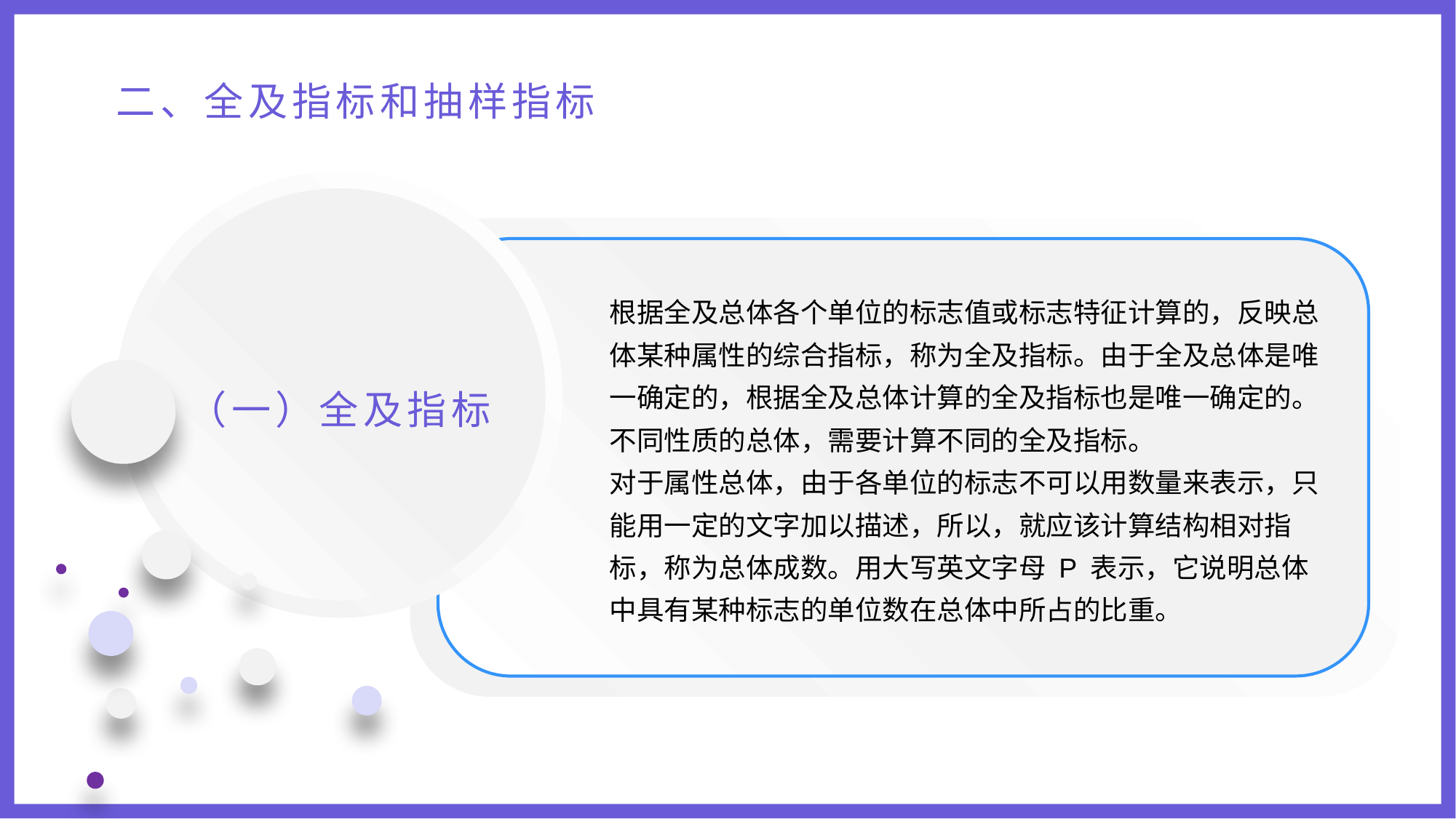

二、全及指标和抽样指标

根据全及总体各个单位的标志值或标志特征计算的，反映总体某种属性的综合指标，称为全及指标。由于全及总体是唯一确定的，根据全及总体计算的全及指标也是唯一确定的。
不同性质的总体，需要计算不同的全及指标。
对于属性总体，由于各单位的标志不可以用数量来表示，只能用一定的文字加以描述，所以，就应该计算结构相对指标，称为总体成数。用大写英文字母 P 表示，它说明总体中具有某种标志的单位数在总体中所占的比重。

（一）全及指标